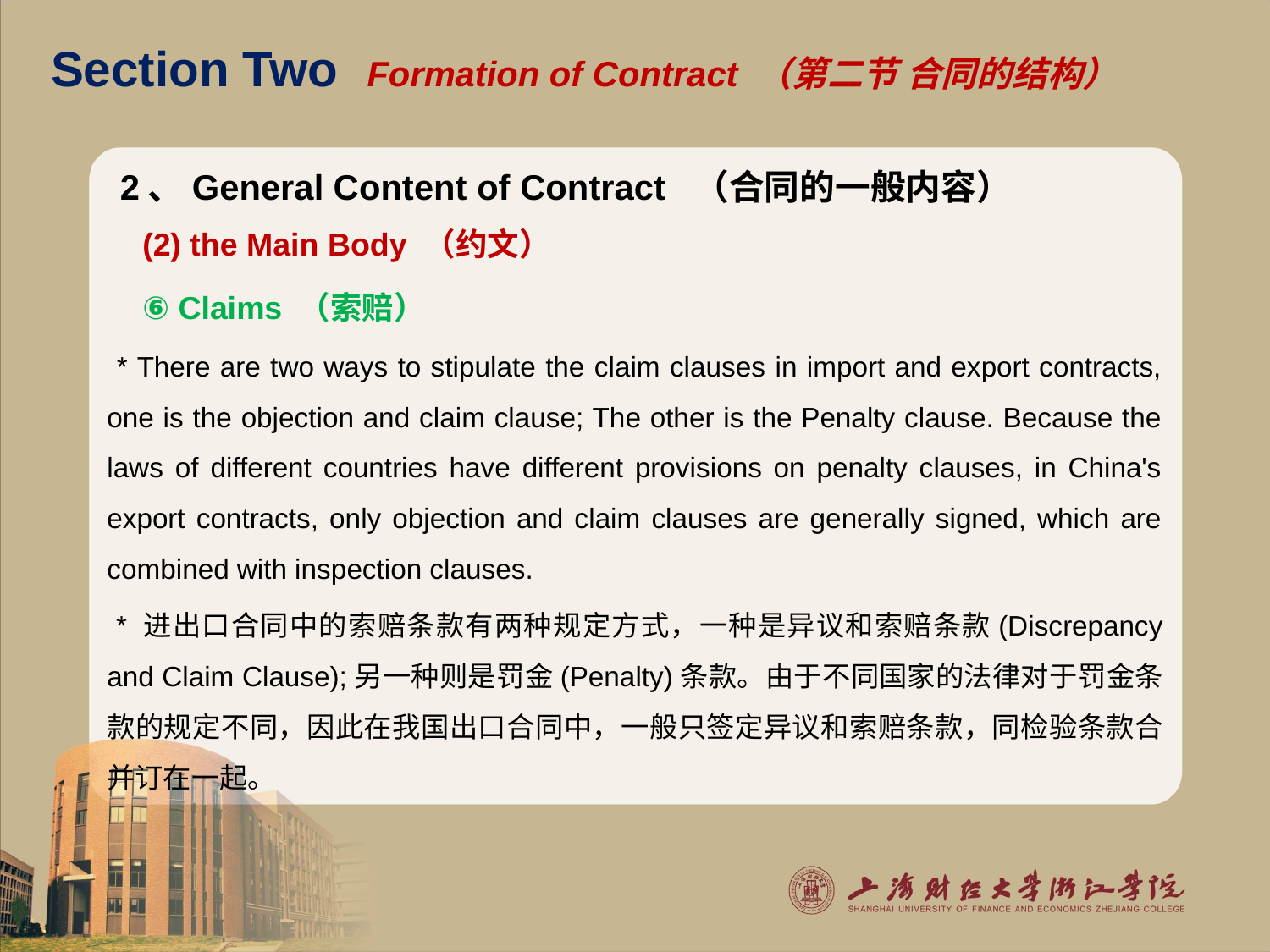

# Section Two   Formation of Contract （第二节 合同的结构）
2、General Content of Contract  （合同的一般内容）
    (2) the Main Body （约文）
    ⑥ Claims （索赔）
 * There are two ways to stipulate the claim clauses in import and export contracts, one is the objection and claim clause; The other is the Penalty clause. Because the laws of different countries have different provisions on penalty clauses, in China's export contracts, only objection and claim clauses are generally signed, which are combined with inspection clauses.
 * 进出口合同中的索赔条款有两种规定方式，一种是异议和索赔条款(Discrepancy and Claim Clause);另一种则是罚金(Penalty)条款。由于不同国家的法律对于罚金条款的规定不同，因此在我国出口合同中，一般只签定异议和索赔条款，同检验条款合并订在一起。